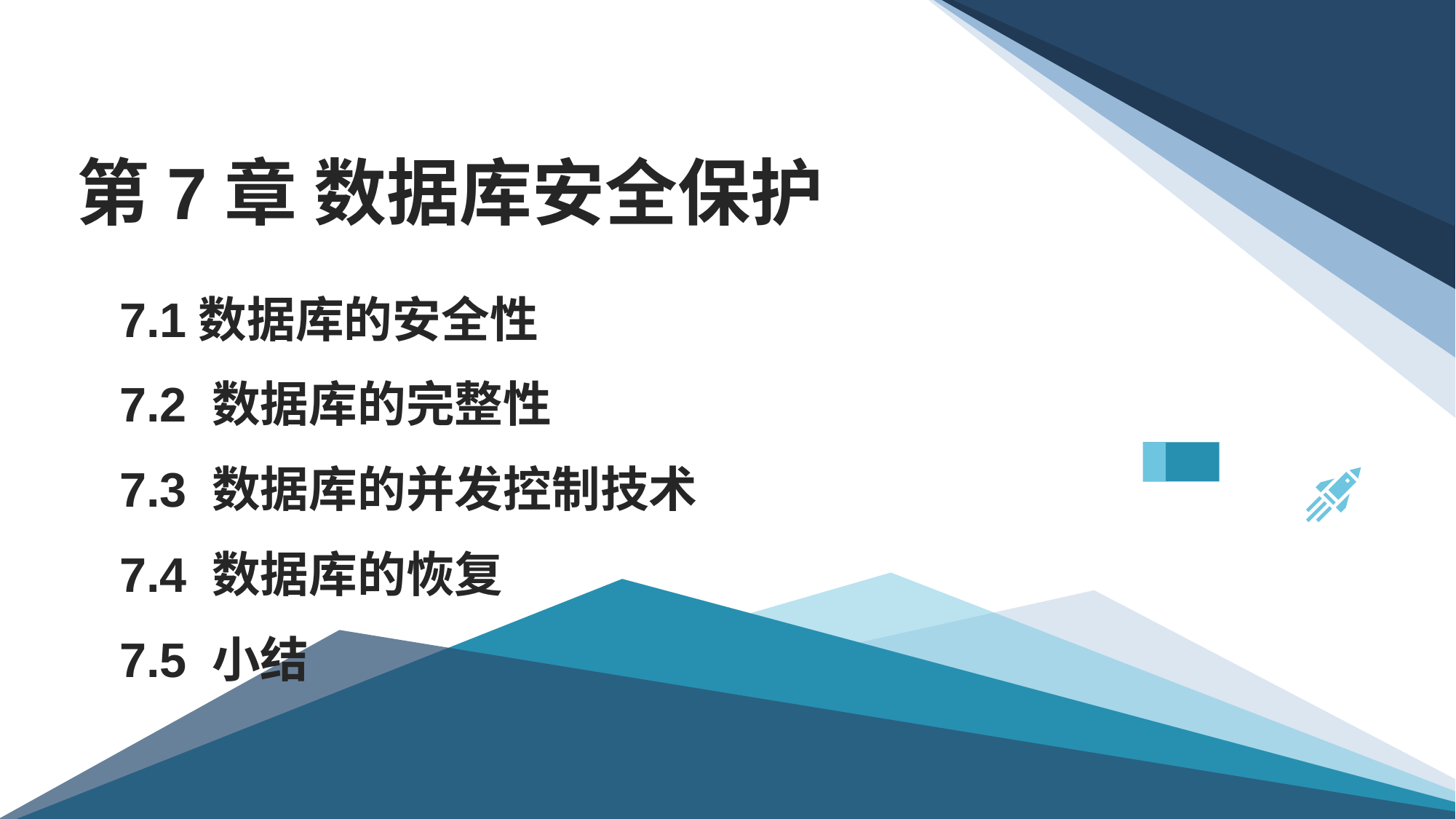

# 第7章 数据库安全保护
7.1数据库的安全性
7.2 数据库的完整性
7.3 数据库的并发控制技术
7.4 数据库的恢复
7.5 小结